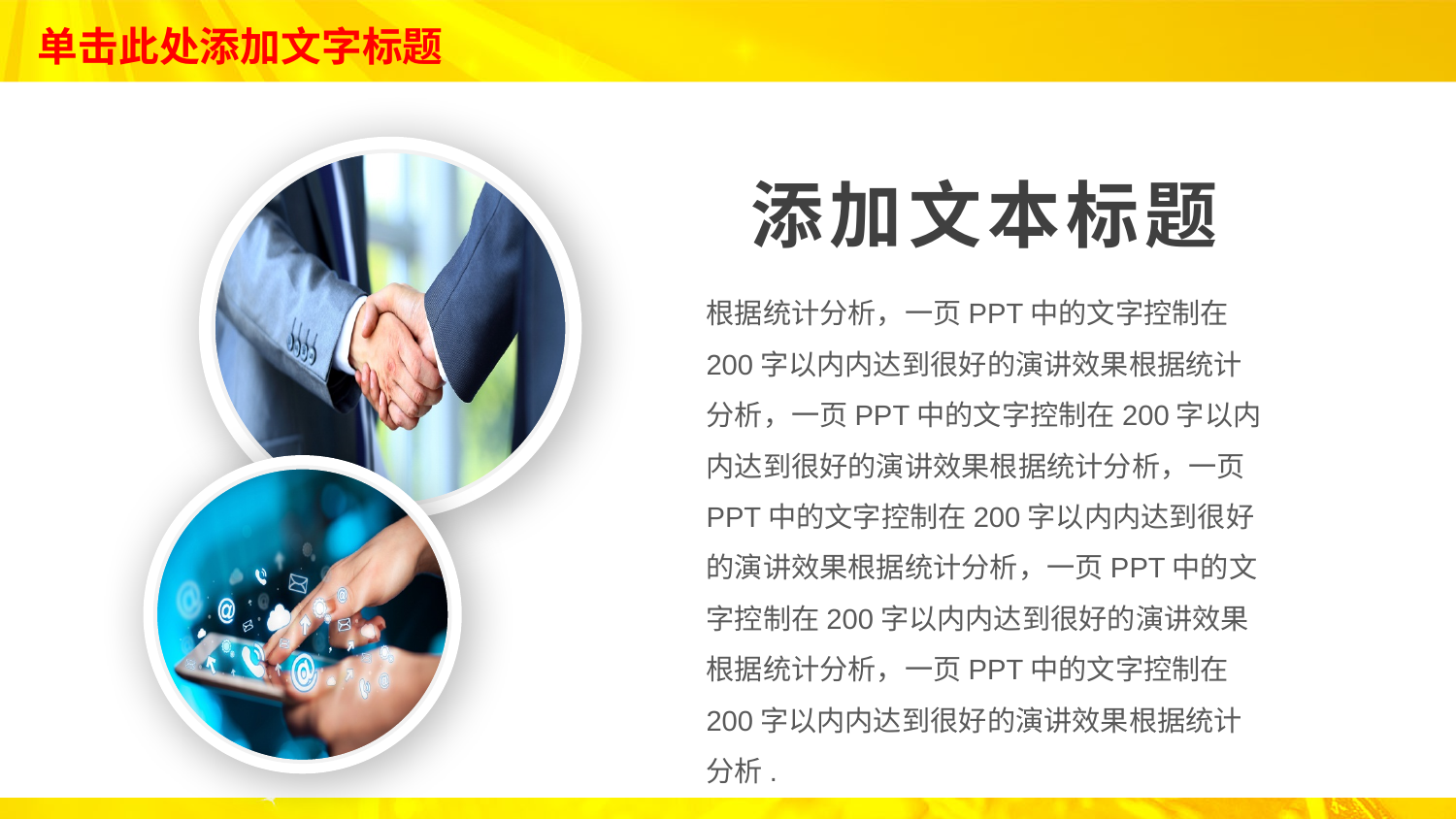

添加文本标题
根据统计分析，一页PPT中的文字控制在200字以内内达到很好的演讲效果根据统计分析，一页PPT中的文字控制在200字以内内达到很好的演讲效果根据统计分析，一页PPT中的文字控制在200字以内内达到很好的演讲效果根据统计分析，一页PPT中的文字控制在200字以内内达到很好的演讲效果根据统计分析，一页PPT中的文字控制在200字以内内达到很好的演讲效果根据统计分析.